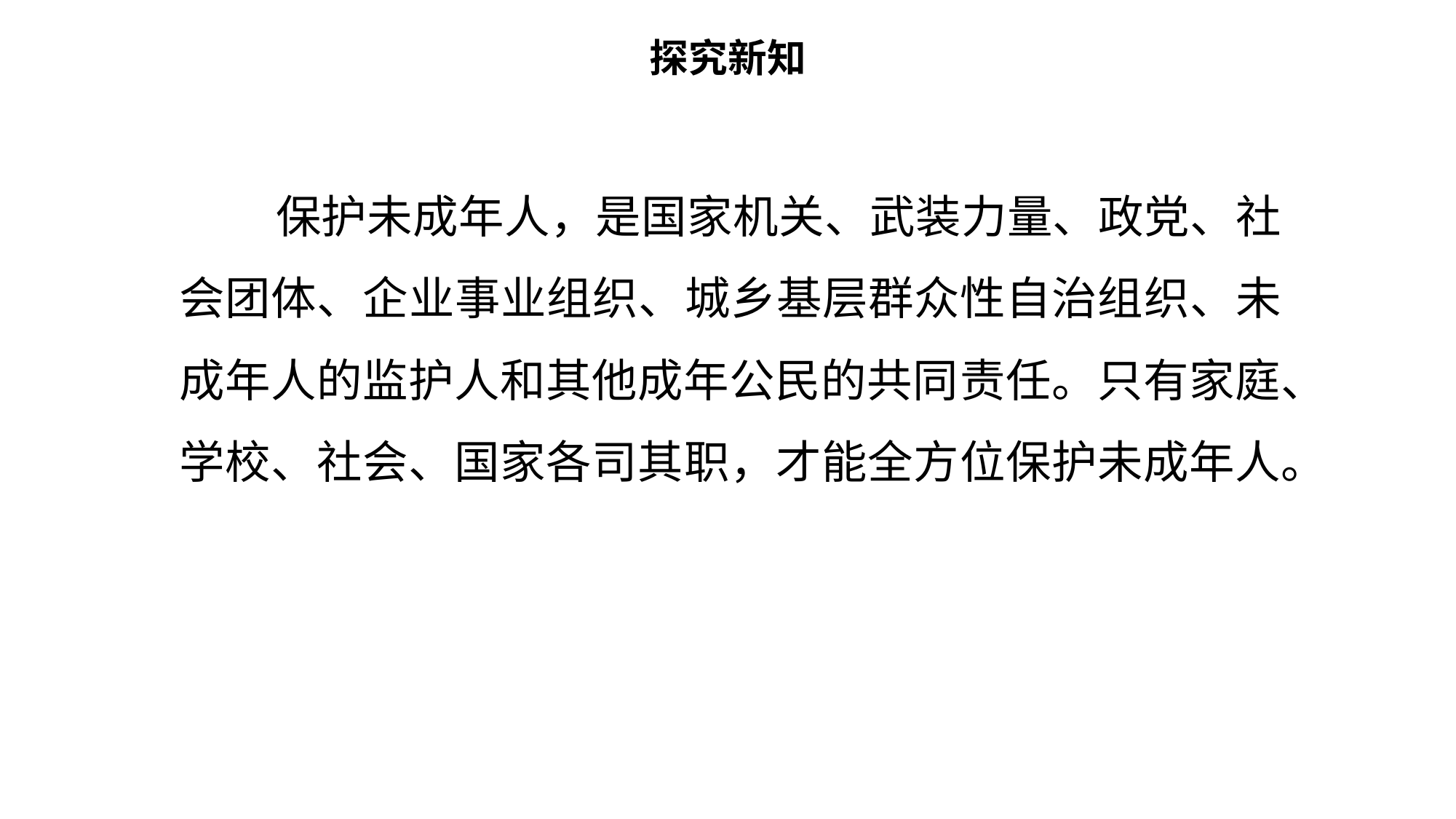

# 探究新知
保护未成年人，是国家机关、武装力量、政党、社会团体、企业事业组织、城乡基层群众性自治组织、未成年人的监护人和其他成年公民的共同责任。只有家庭、学校、社会、国家各司其职，才能全方位保护未成年人。